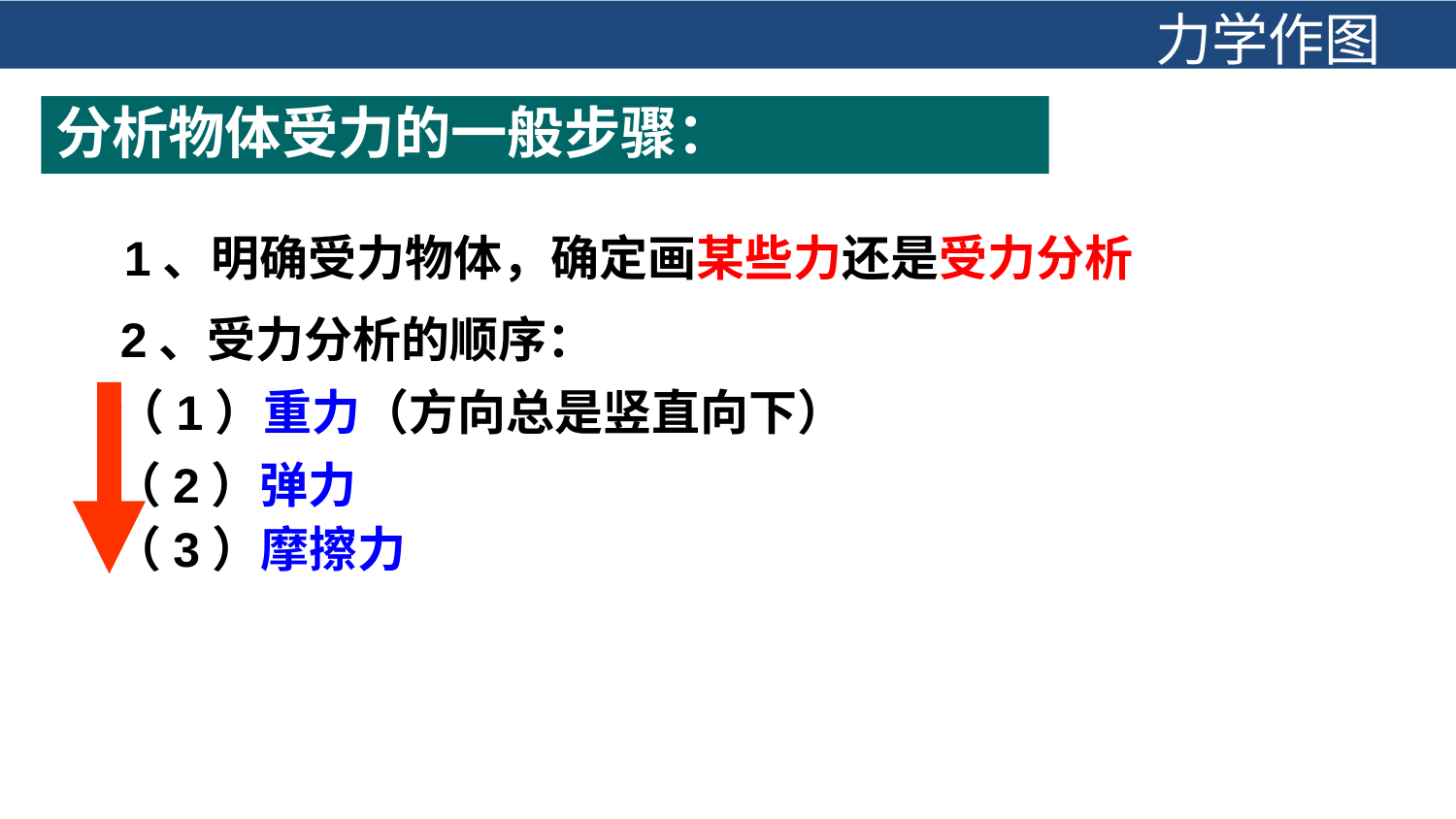

力学作图
分析物体受力的一般步骤：
1、明确受力物体，确定画某些力还是受力分析
2、受力分析的顺序：
（1）重力（方向总是竖直向下）

（2）弹力
（3）摩擦力